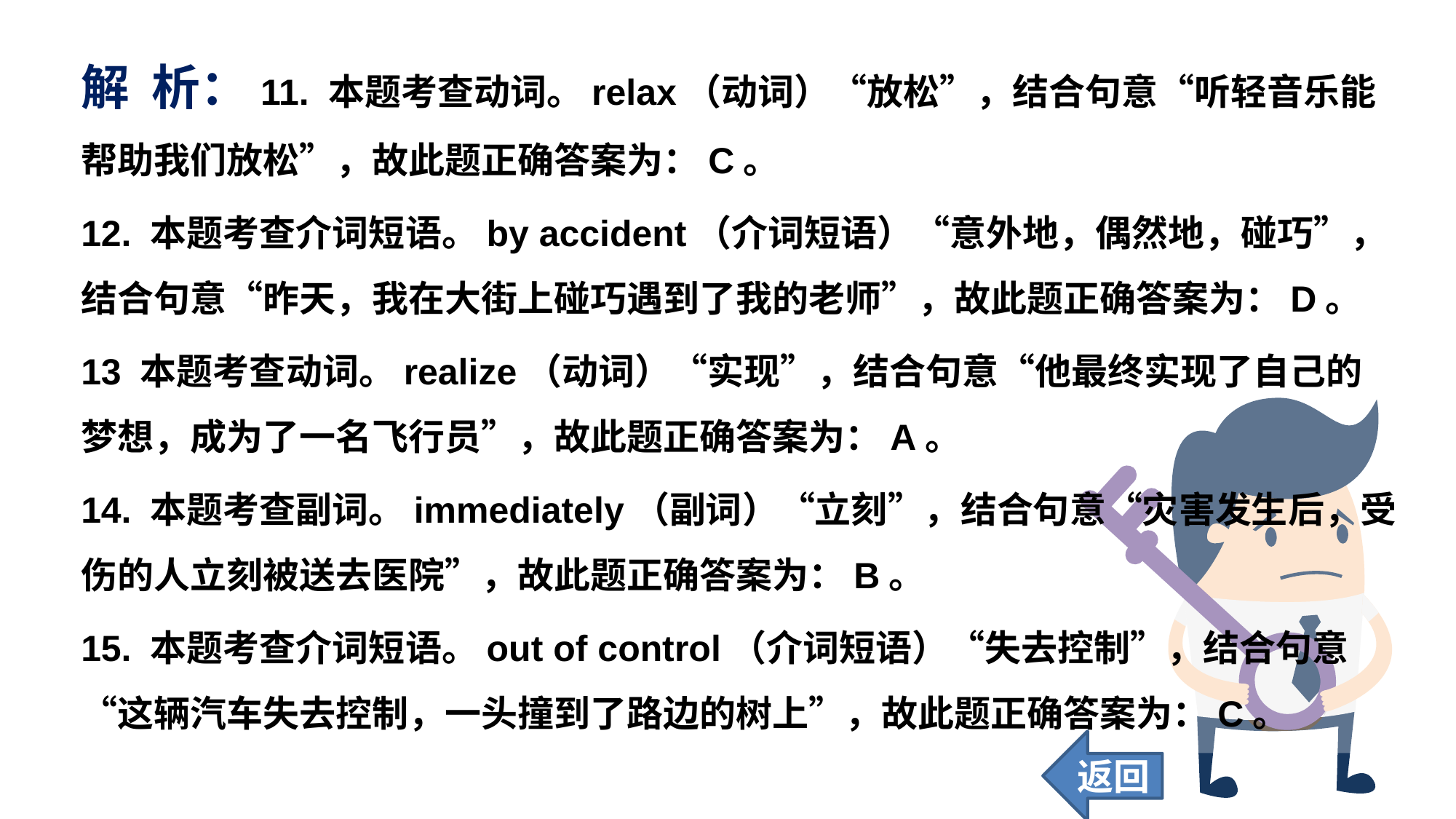

解  析：11. 本题考查动词。relax（动词）“放松”，结合句意“听轻音乐能帮助我们放松”，故此题正确答案为：C。
12. 本题考查介词短语。by accident（介词短语）“意外地，偶然地，碰巧”，结合句意“昨天，我在大街上碰巧遇到了我的老师”，故此题正确答案为：D。
13 本题考查动词。realize（动词）“实现”，结合句意“他最终实现了自己的梦想，成为了一名飞行员”，故此题正确答案为：A。
14. 本题考查副词。immediately（副词）“立刻”，结合句意“灾害发生后，受伤的人立刻被送去医院”，故此题正确答案为：B。
15. 本题考查介词短语。out of control（介词短语）“失去控制”，结合句意“这辆汽车失去控制，一头撞到了路边的树上”，故此题正确答案为：C。

返回
63